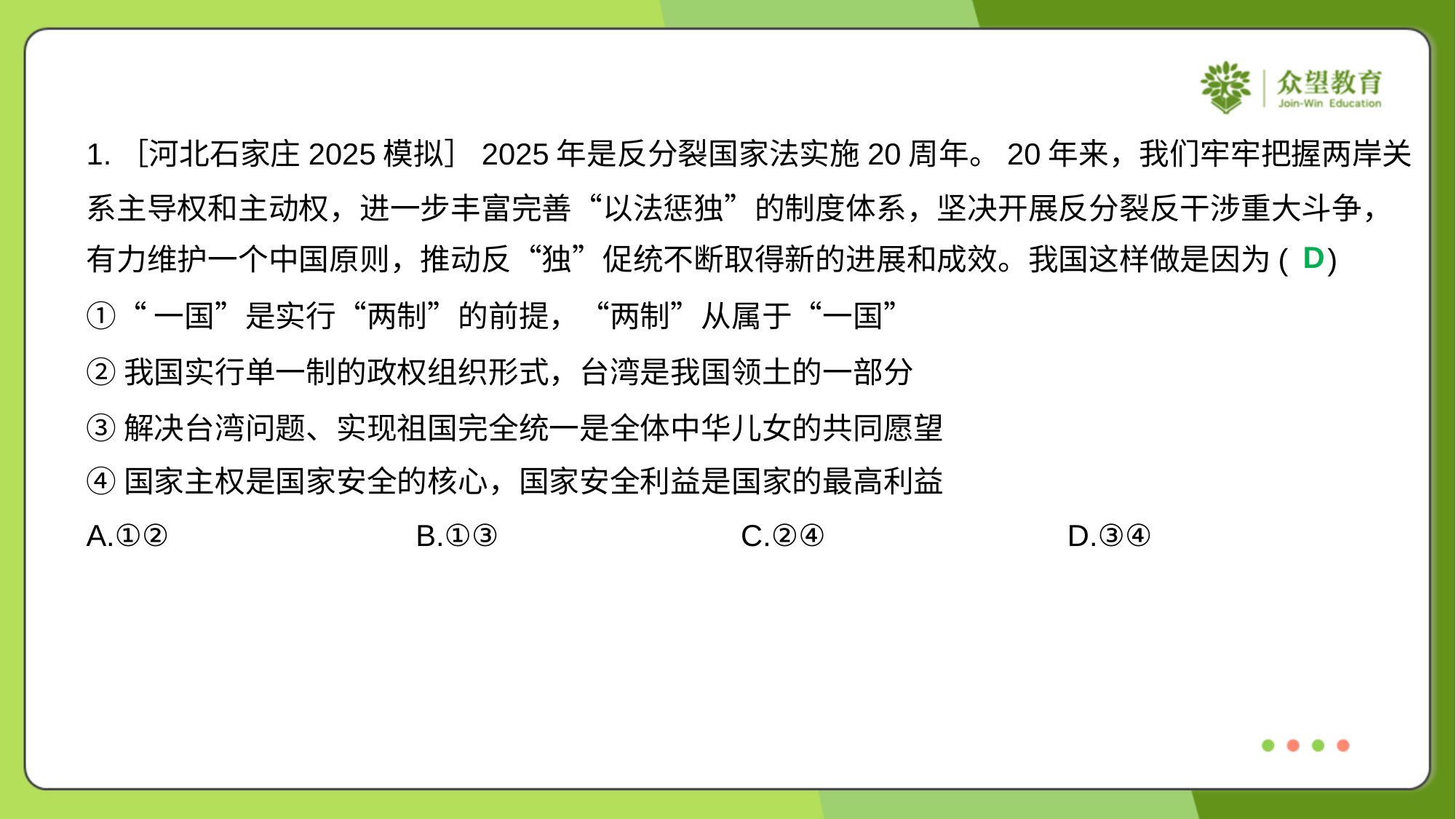

1.［河北石家庄2025模拟］2025年是反分裂国家法实施20周年。20年来，我们牢牢把握两岸关
系主导权和主动权，进一步丰富完善“以法惩独”的制度体系，坚决开展反分裂反干涉重大斗争，
有力维护一个中国原则，推动反“独”促统不断取得新的进展和成效。我国这样做是因为(     )
D
①“一国”是实行“两制”的前提，“两制”从属于“一国”
②我国实行单一制的政权组织形式，台湾是我国领土的一部分
③解决台湾问题、实现祖国完全统一是全体中华儿女的共同愿望
④国家主权是国家安全的核心，国家安全利益是国家的最高利益
A.①②	B.①③	C.②④	D.③④